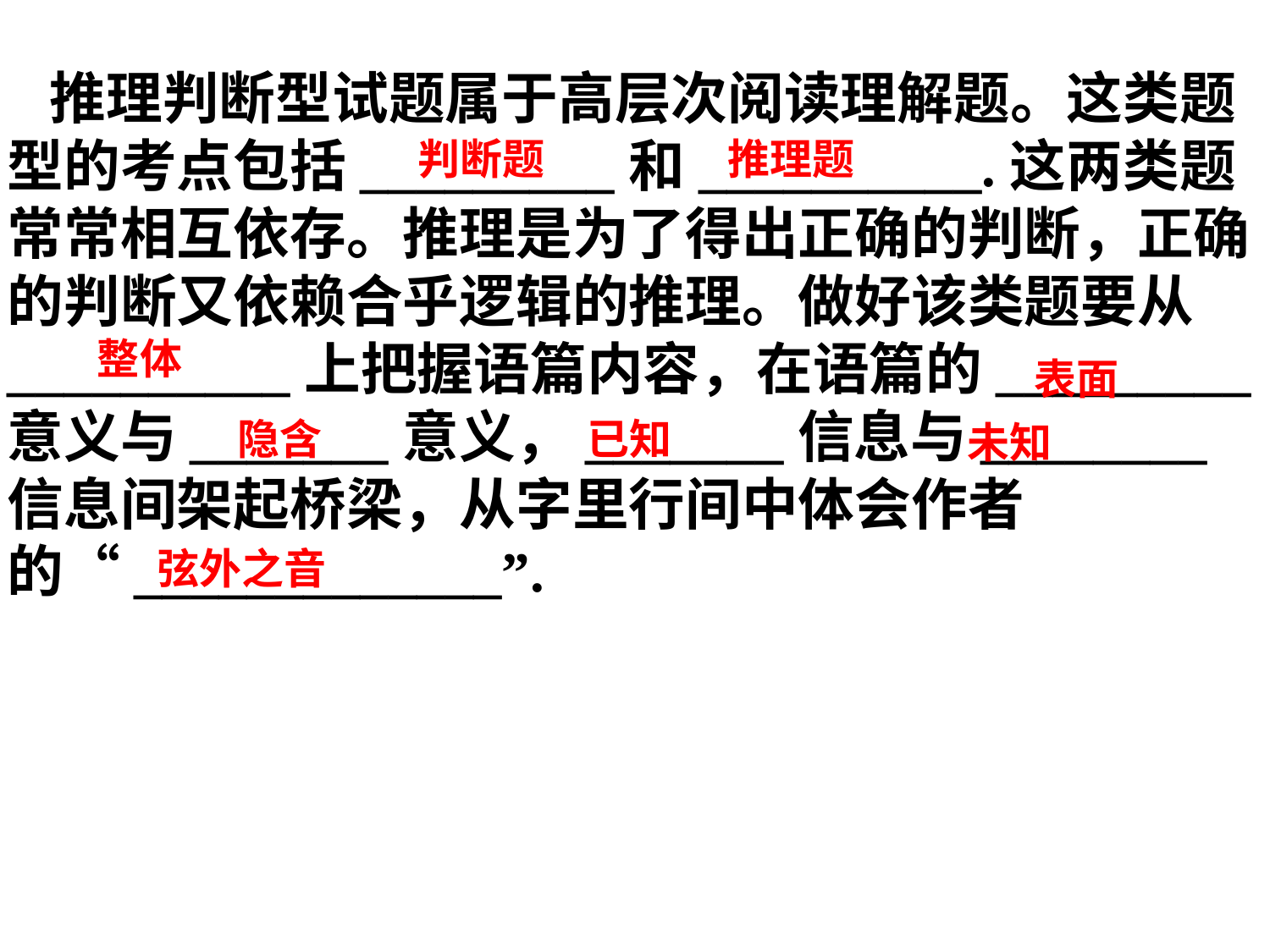

推理判断型试题属于高层次阅读理解题。这类题型的考点包括_________和__________.这两类题常常相互依存。推理是为了得出正确的判断，正确的判断又依赖合乎逻辑的推理。做好该类题要从__________上把握语篇内容，在语篇的_________意义与_______意义，_______信息与________信息间架起桥梁，从字里行间中体会作者的“_____________”.
判断题
推理题
整体
表面
隐含
已知
未知
弦外之音